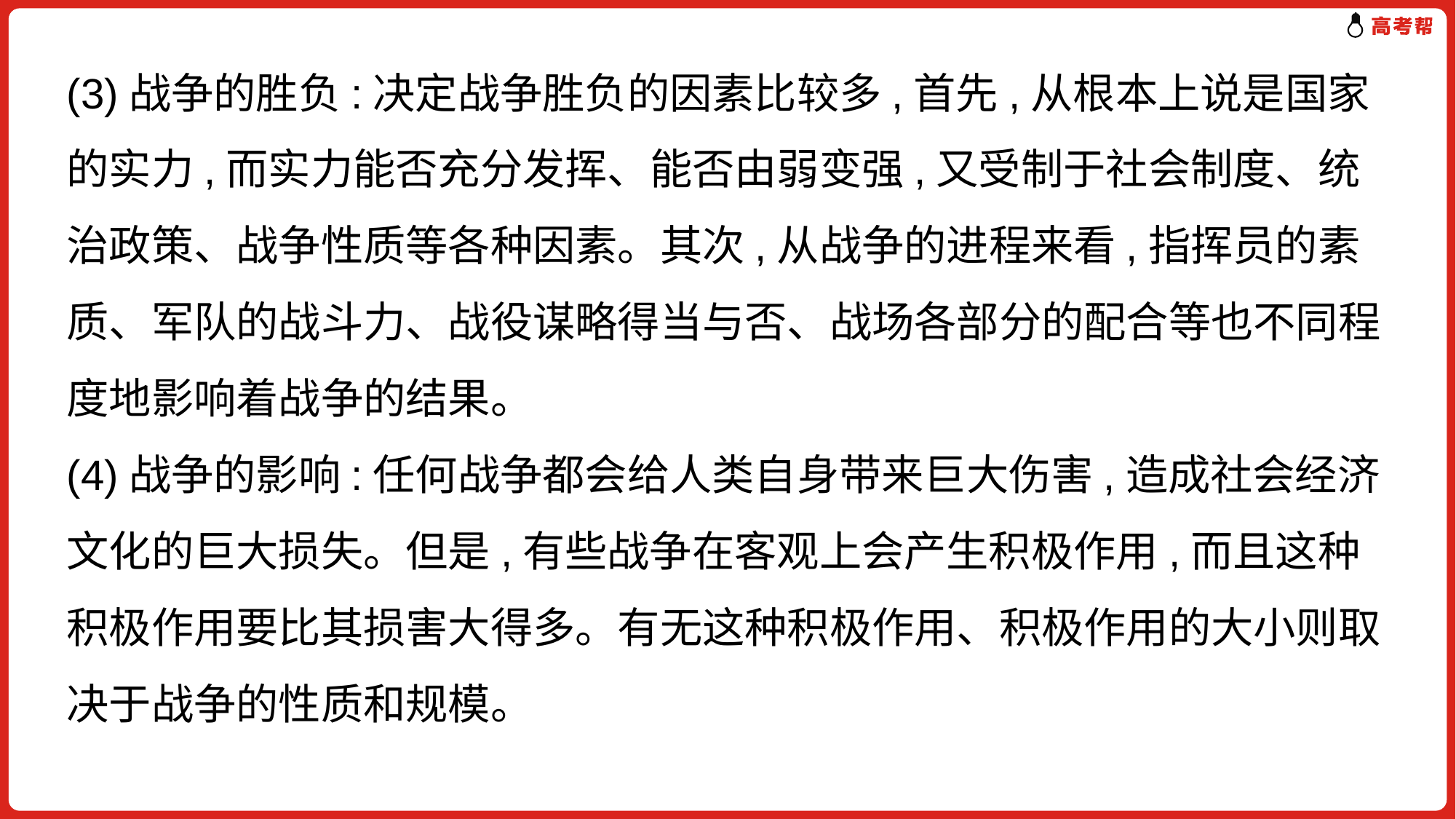

(3)战争的胜负:决定战争胜负的因素比较多,首先,从根本上说是国家的实力,而实力能否充分发挥、能否由弱变强,又受制于社会制度、统治政策、战争性质等各种因素。其次,从战争的进程来看,指挥员的素质、军队的战斗力、战役谋略得当与否、战场各部分的配合等也不同程度地影响着战争的结果。
(4)战争的影响:任何战争都会给人类自身带来巨大伤害,造成社会经济文化的巨大损失。但是,有些战争在客观上会产生积极作用,而且这种积极作用要比其损害大得多。有无这种积极作用、积极作用的大小则取决于战争的性质和规模。